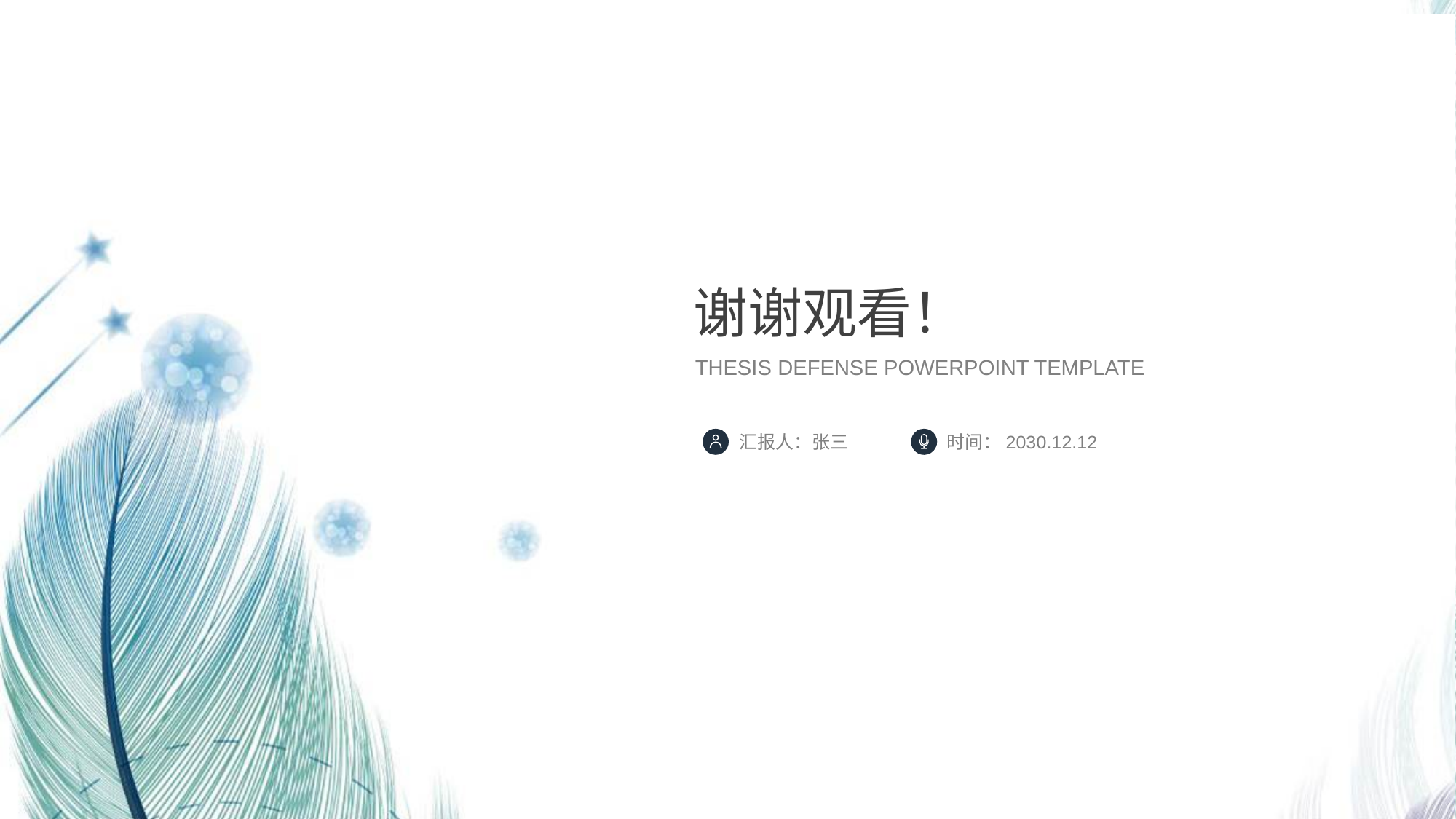

谢谢观看！
THESIS DEFENSE POWERPOINT TEMPLATE
汇报人：张三
时间：2030.12.12